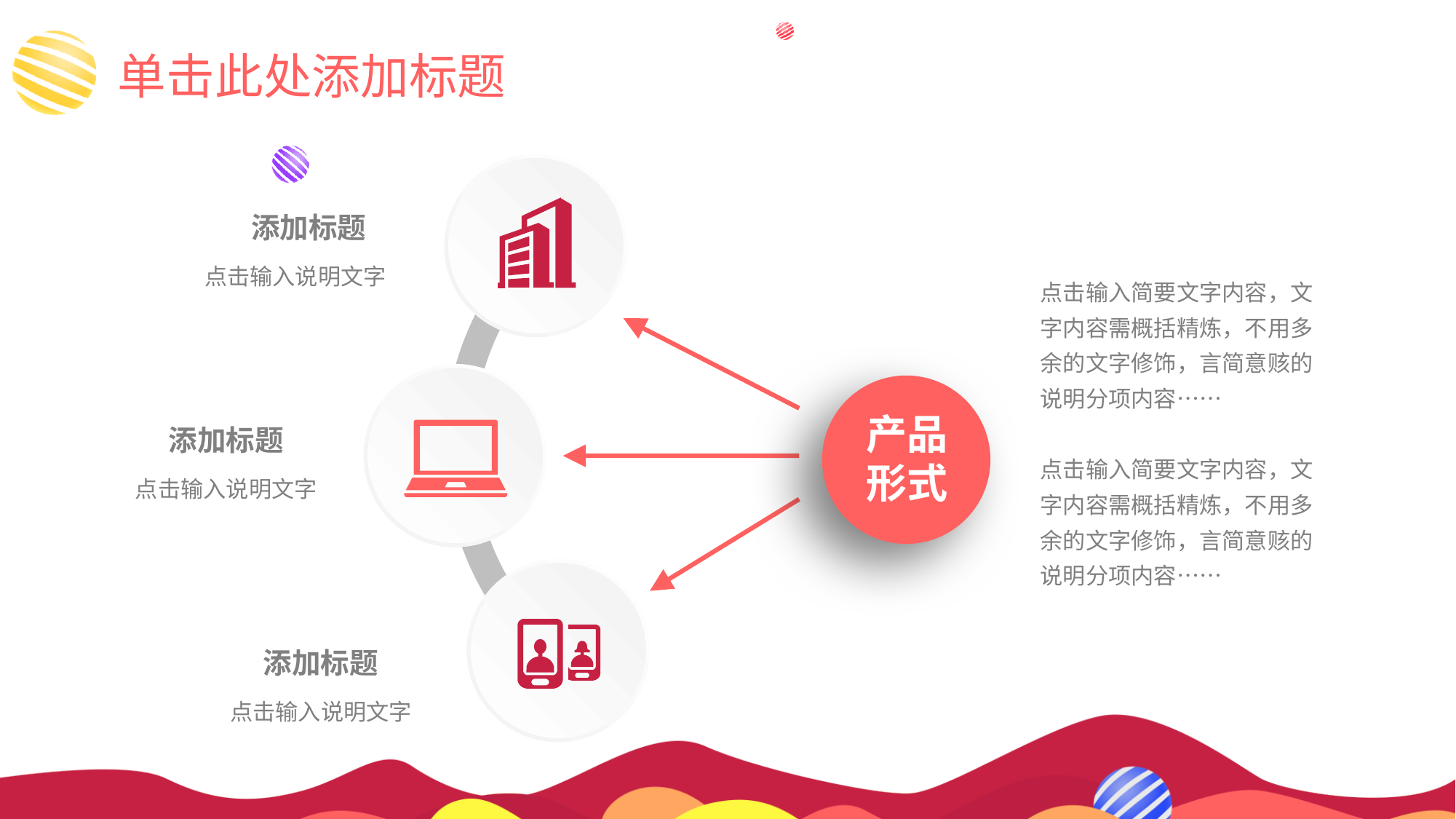

# 单击此处添加标题

添加标题
点击输入说明文字
点击输入简要文字内容，文字内容需概括精炼，不用多余的文字修饰，言简意赅的说明分项内容……

点击输入简要文字内容，文字内容需概括精炼，不用多余的文字修饰，言简意赅的说明分项内容……

产品
形式
添加标题

点击输入说明文字

添加标题
点击输入说明文字